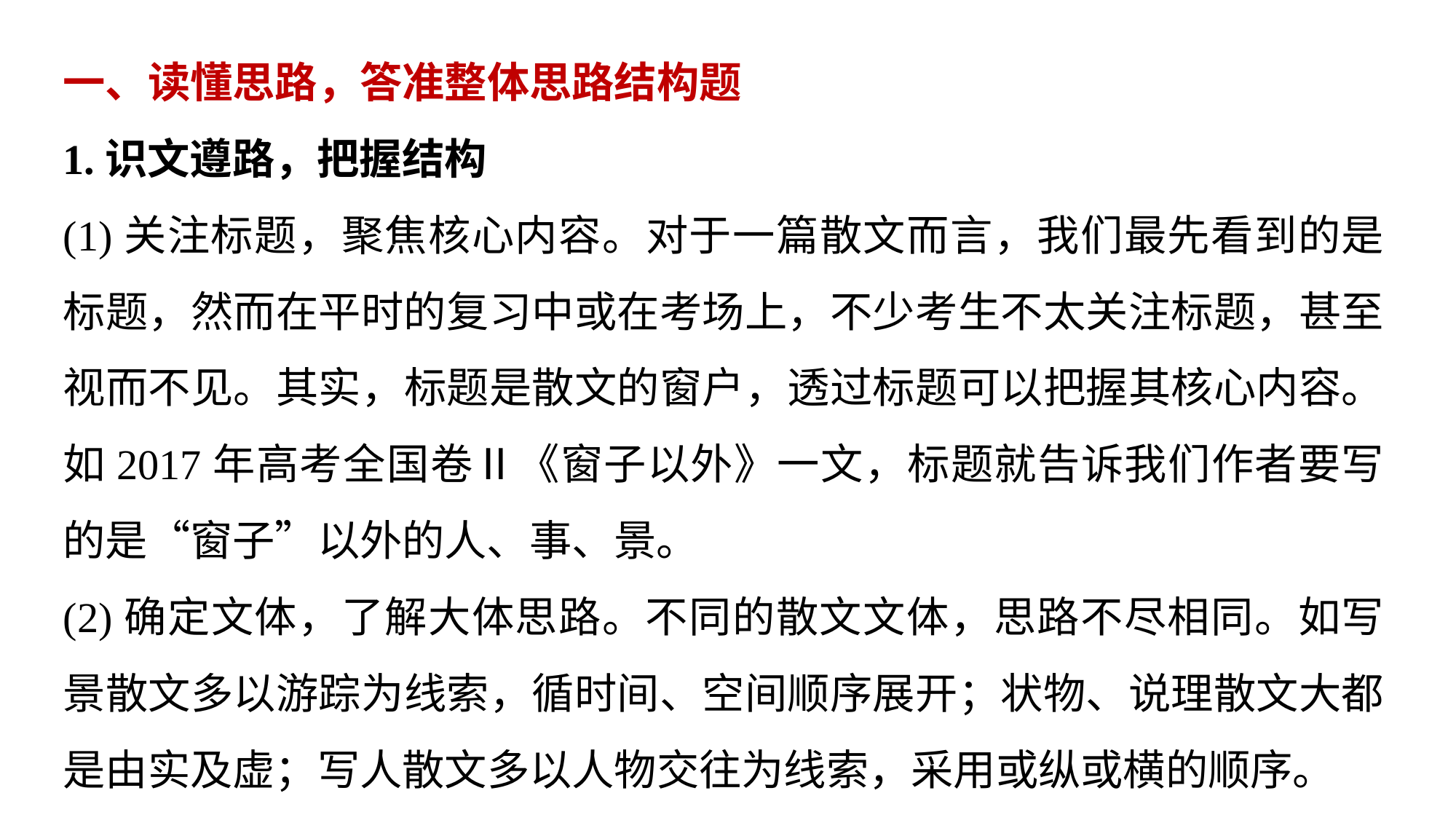

一、读懂思路，答准整体思路结构题
1.识文遵路，把握结构
(1)关注标题，聚焦核心内容。对于一篇散文而言，我们最先看到的是标题，然而在平时的复习中或在考场上，不少考生不太关注标题，甚至视而不见。其实，标题是散文的窗户，透过标题可以把握其核心内容。如2017年高考全国卷Ⅱ《窗子以外》一文，标题就告诉我们作者要写的是“窗子”以外的人、事、景。
(2)确定文体，了解大体思路。不同的散文文体，思路不尽相同。如写景散文多以游踪为线索，循时间、空间顺序展开；状物、说理散文大都是由实及虚；写人散文多以人物交往为线索，采用或纵或横的顺序。